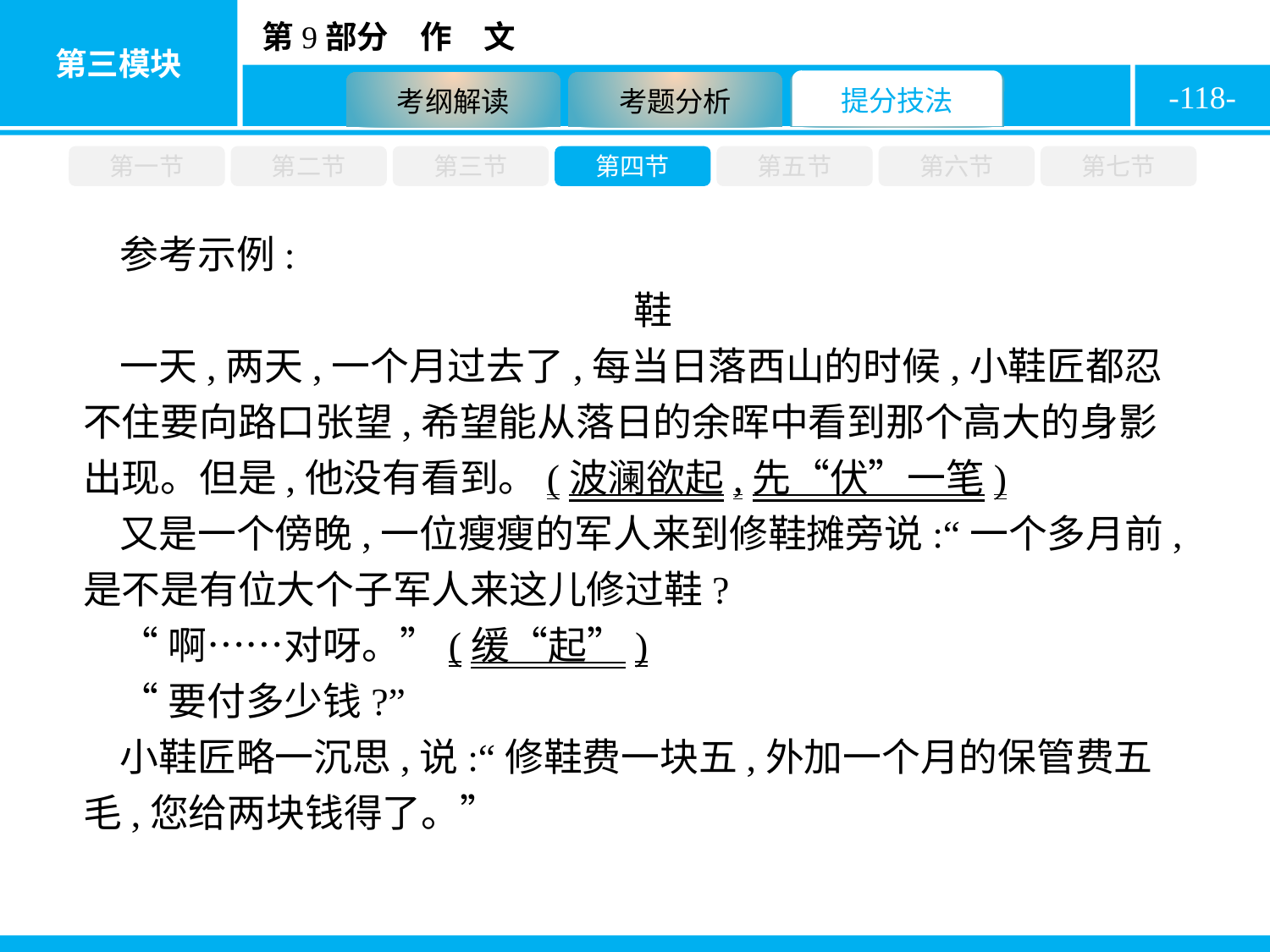

-118-
第一节
第二节
第三节
第四节
第五节
第六节
第七节
参考示例:
鞋
一天,两天,一个月过去了,每当日落西山的时候,小鞋匠都忍不住要向路口张望,希望能从落日的余晖中看到那个高大的身影出现。但是,他没有看到。(波澜欲起,先“伏”一笔)
又是一个傍晚,一位瘦瘦的军人来到修鞋摊旁说:“一个多月前,是不是有位大个子军人来这儿修过鞋?
“啊……对呀。”(缓“起”)
“要付多少钱?”
小鞋匠略一沉思,说:“修鞋费一块五,外加一个月的保管费五毛,您给两块钱得了。”